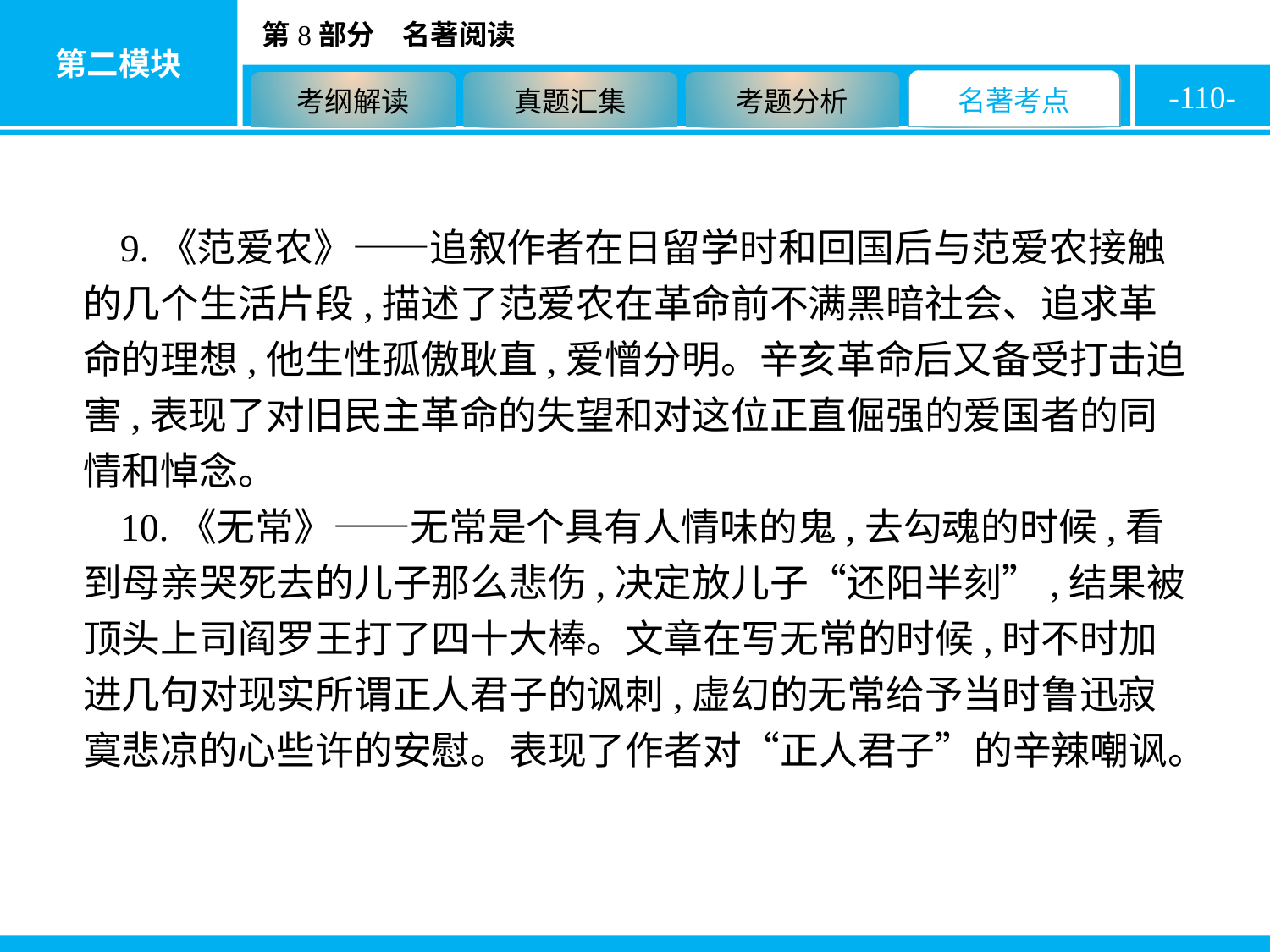

-110-
9.《范爱农》——追叙作者在日留学时和回国后与范爱农接触的几个生活片段,描述了范爱农在革命前不满黑暗社会、追求革命的理想,他生性孤傲耿直,爱憎分明。辛亥革命后又备受打击迫害,表现了对旧民主革命的失望和对这位正直倔强的爱国者的同情和悼念。
10.《无常》——无常是个具有人情味的鬼,去勾魂的时候,看到母亲哭死去的儿子那么悲伤,决定放儿子“还阳半刻”,结果被顶头上司阎罗王打了四十大棒。文章在写无常的时候,时不时加进几句对现实所谓正人君子的讽刺,虚幻的无常给予当时鲁迅寂寞悲凉的心些许的安慰。表现了作者对“正人君子”的辛辣嘲讽。